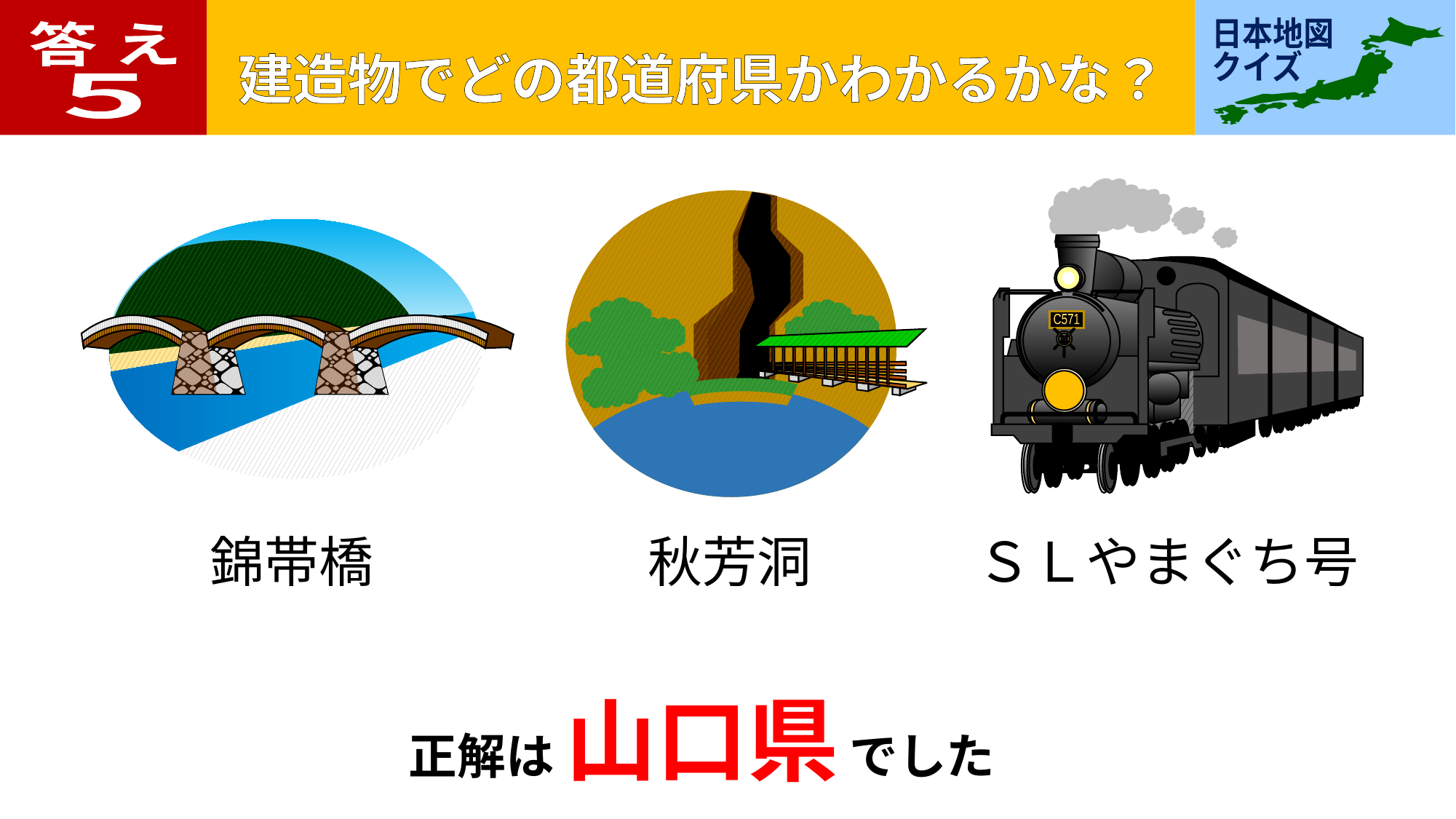

答 え
５

C571

錦帯橋
秋芳洞
ＳＬやまぐち号
正解は 山口県 でした